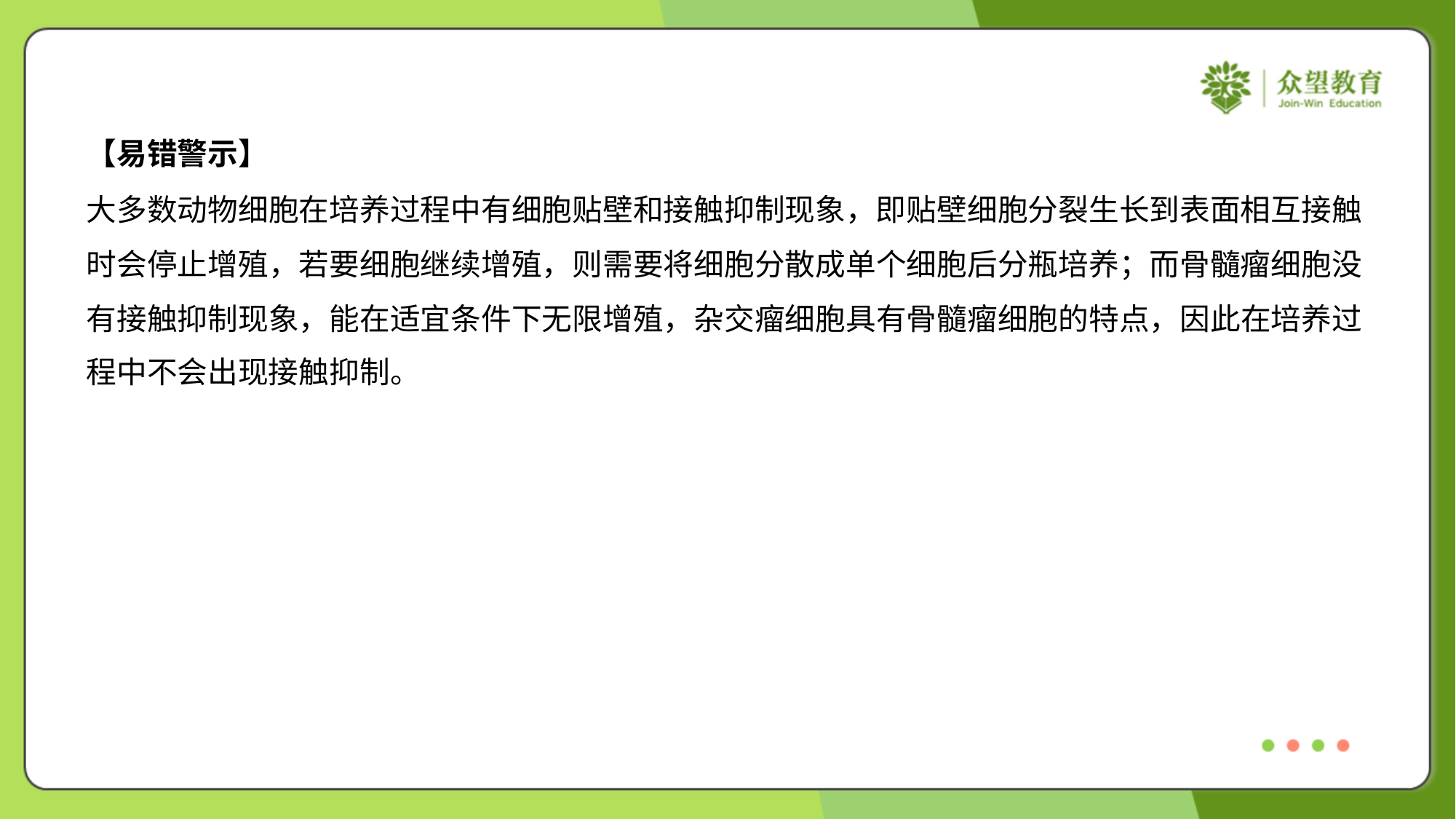

【易错警示】
大多数动物细胞在培养过程中有细胞贴壁和接触抑制现象，即贴壁细胞分裂生长到表面相互接触
时会停止增殖，若要细胞继续增殖，则需要将细胞分散成单个细胞后分瓶培养；而骨髓瘤细胞没
有接触抑制现象，能在适宜条件下无限增殖，杂交瘤细胞具有骨髓瘤细胞的特点，因此在培养过
程中不会出现接触抑制。